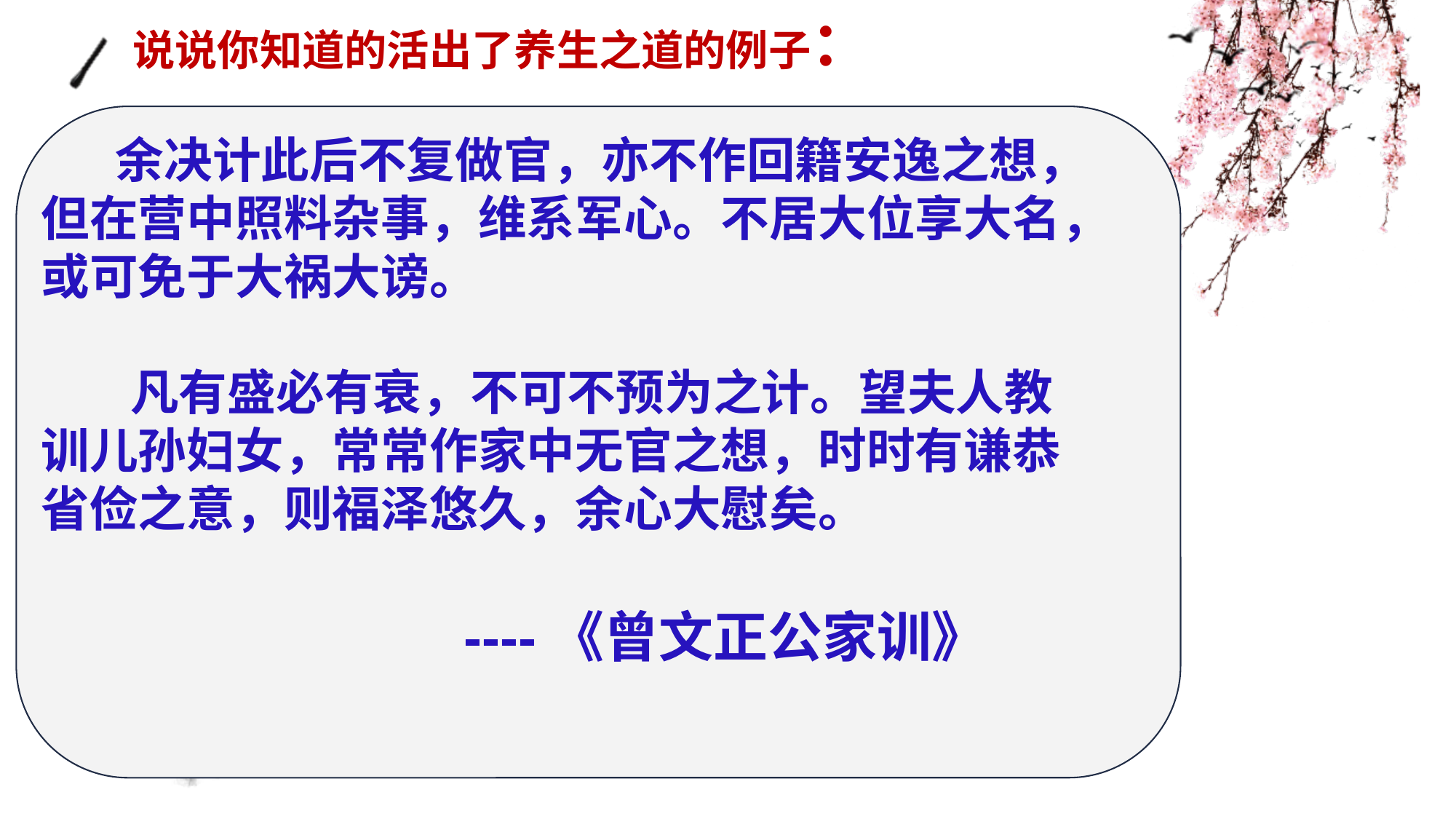

说说你知道的活出了养生之道的例子：

        余决计此后不复做官，亦不作回籍安逸之想，但在营中照料杂事，维系军心。不居大位享大名，或可免于大祸大谤。

       凡有盛必有衰，不可不预为之计。望夫人教训儿孙妇女，常常作家中无官之想，时时有谦恭省俭之意，则福泽悠久，余心大慰矣。

                            ----《曾文正公家训》